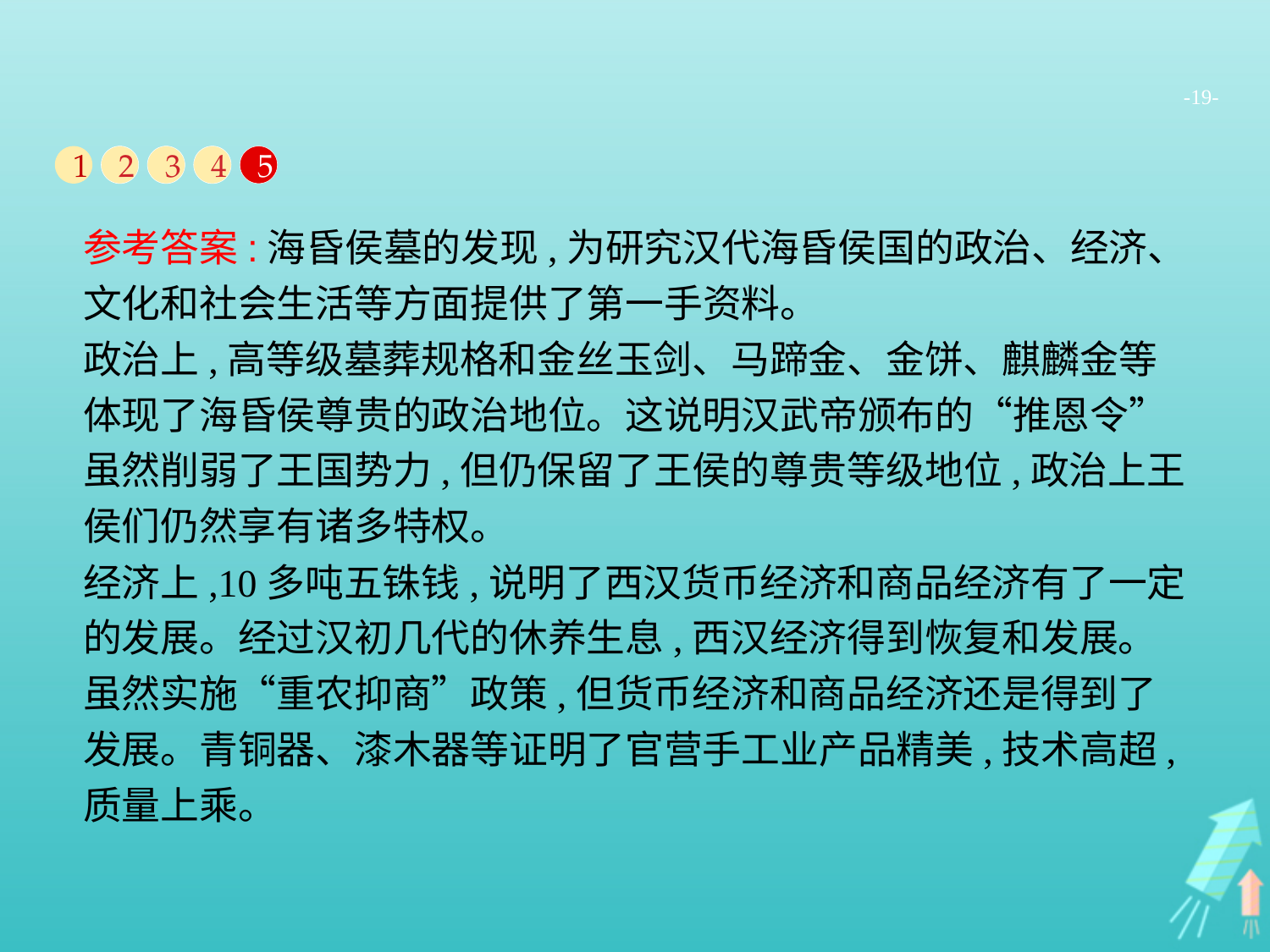

-19-
1
2
3
4
5
参考答案:海昏侯墓的发现,为研究汉代海昏侯国的政治、经济、文化和社会生活等方面提供了第一手资料。
政治上,高等级墓葬规格和金丝玉剑、马蹄金、金饼、麒麟金等体现了海昏侯尊贵的政治地位。这说明汉武帝颁布的“推恩令”虽然削弱了王国势力,但仍保留了王侯的尊贵等级地位,政治上王侯们仍然享有诸多特权。
经济上,10多吨五铢钱,说明了西汉货币经济和商品经济有了一定的发展。经过汉初几代的休养生息,西汉经济得到恢复和发展。虽然实施“重农抑商”政策,但货币经济和商品经济还是得到了发展。青铜器、漆木器等证明了官营手工业产品精美,技术高超,质量上乘。